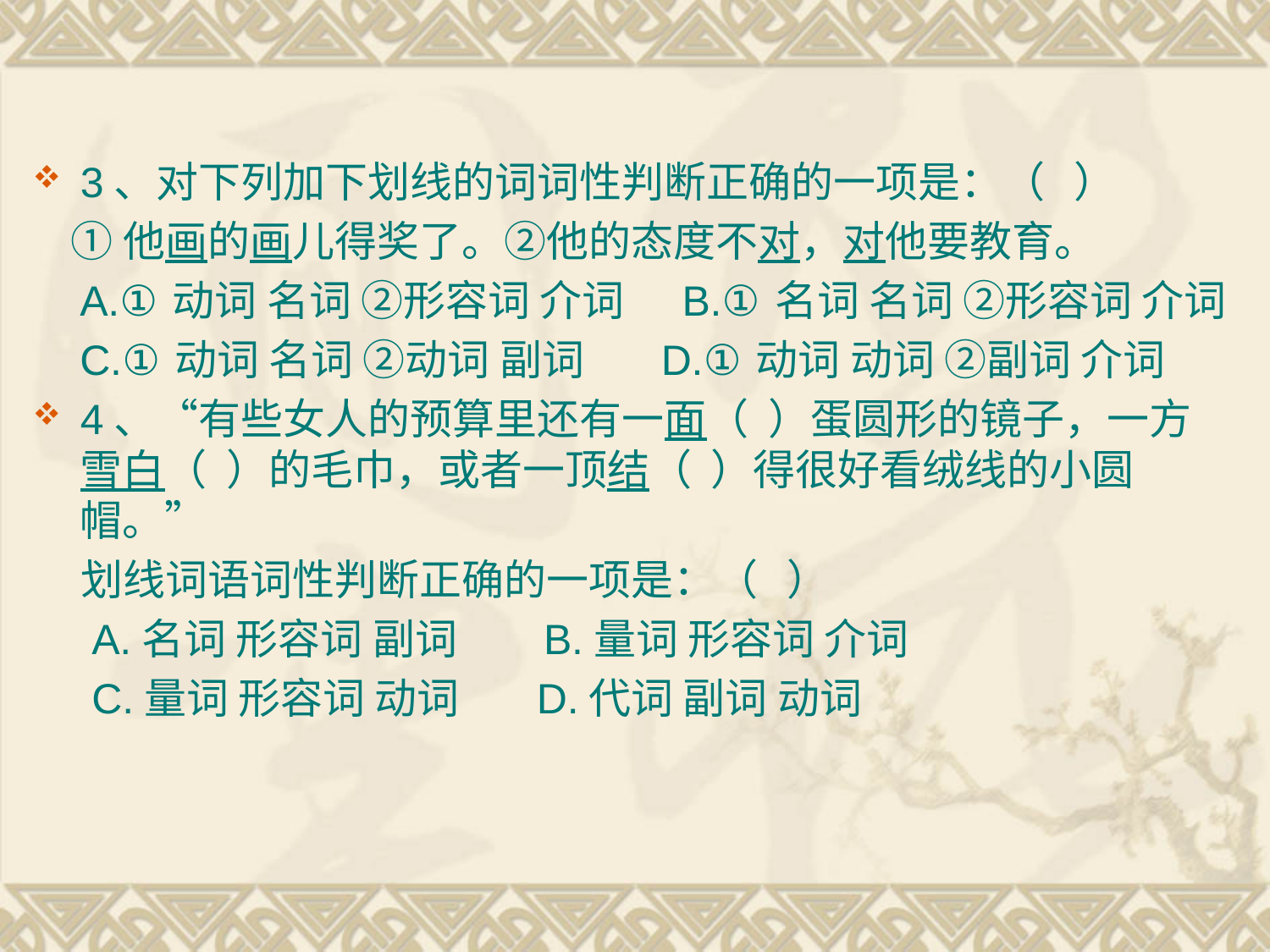

3、对下列加下划线的词词性判断正确的一项是：（   ）
    ①他画的画儿得奖了。②他的态度不对，对他要教育。
    A.①动词 名词 ②形容词 介词     B.①名词 名词 ②形容词 介词
    C.①动词 名词 ②动词 副词       D.①动词 动词 ②副词 介词
4、“有些女人的预算里还有一面（  ）蛋圆形的镜子，一方雪白（  ）的毛巾，或者一顶结（  ）得很好看绒线的小圆帽。”
    划线词语词性判断正确的一项是：（   ）
     A.名词 形容词 副词        B.量词 形容词 介词
     C.量词 形容词 动词       D.代词 副词 动词